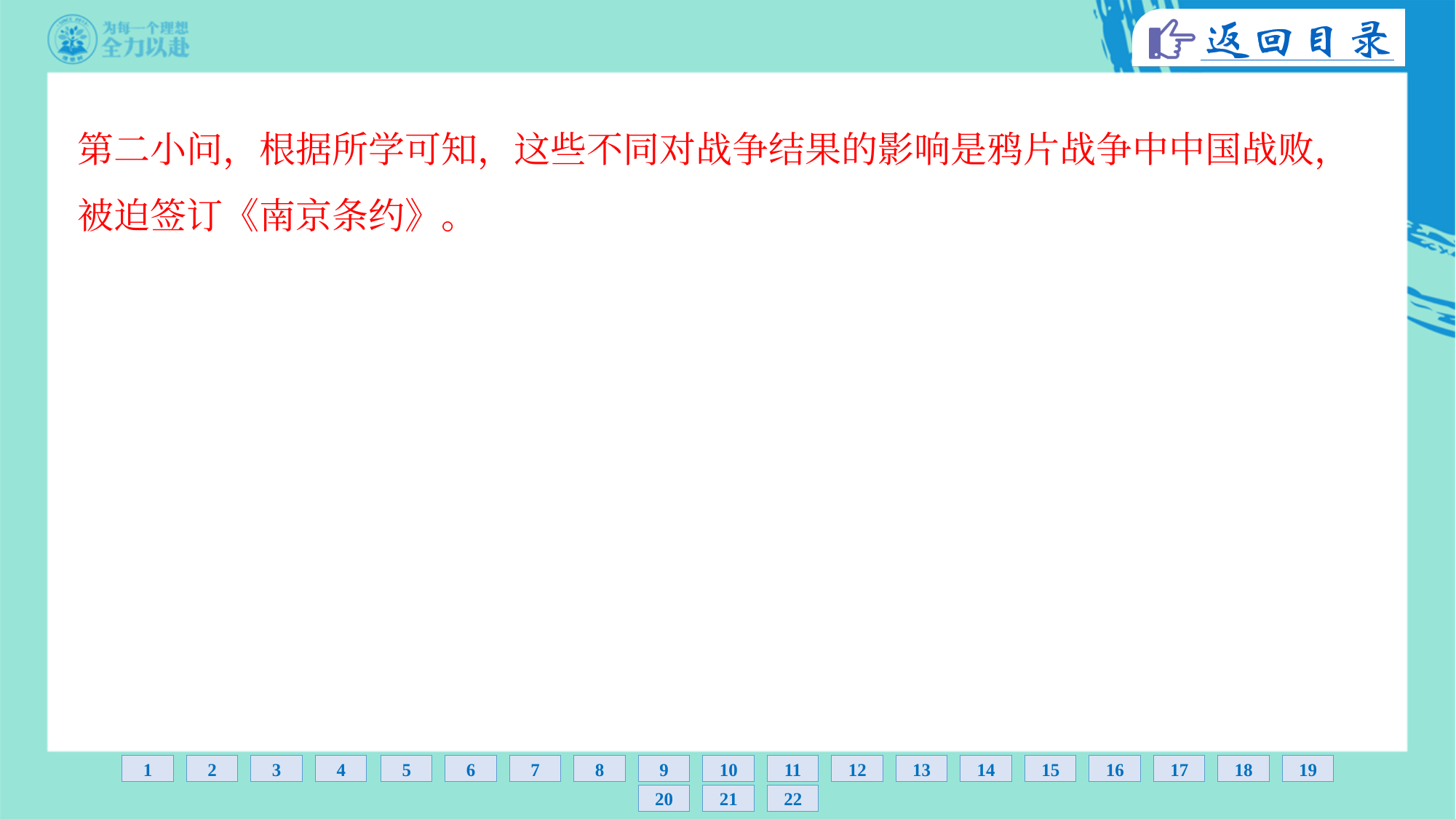

第二小问，根据所学可知，这些不同对战争结果的影响是鸦片战争中中国战败，
被迫签订《南京条约》。